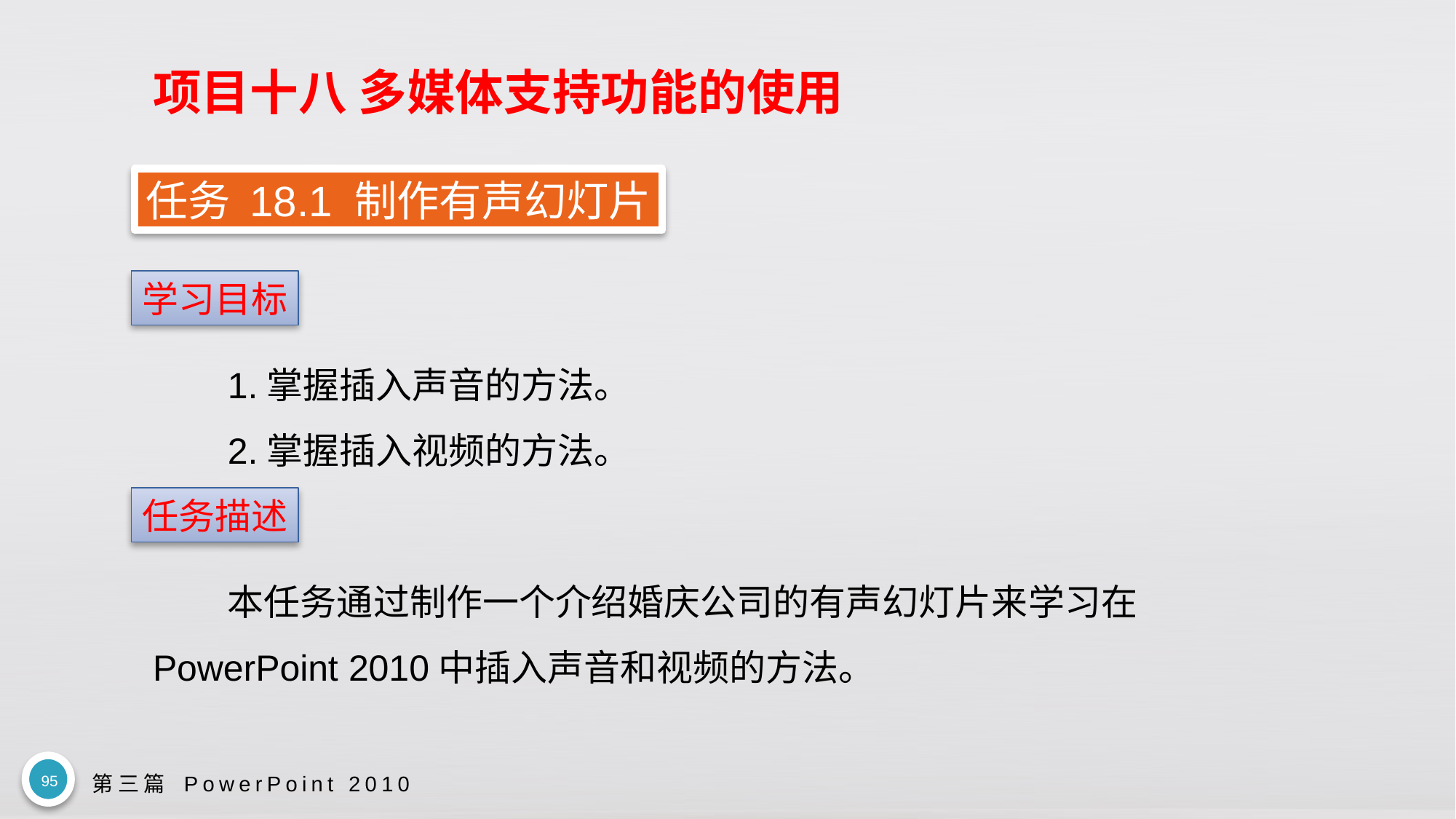

# 项目十八 多媒体支持功能的使用
任务 18.1 制作有声幻灯片
学习目标
1.掌握插入声音的方法。
2.掌握插入视频的方法。
任务描述
本任务通过制作一个介绍婚庆公司的有声幻灯片来学习在 PowerPoint 2010中插入声音和视频的方法。
95